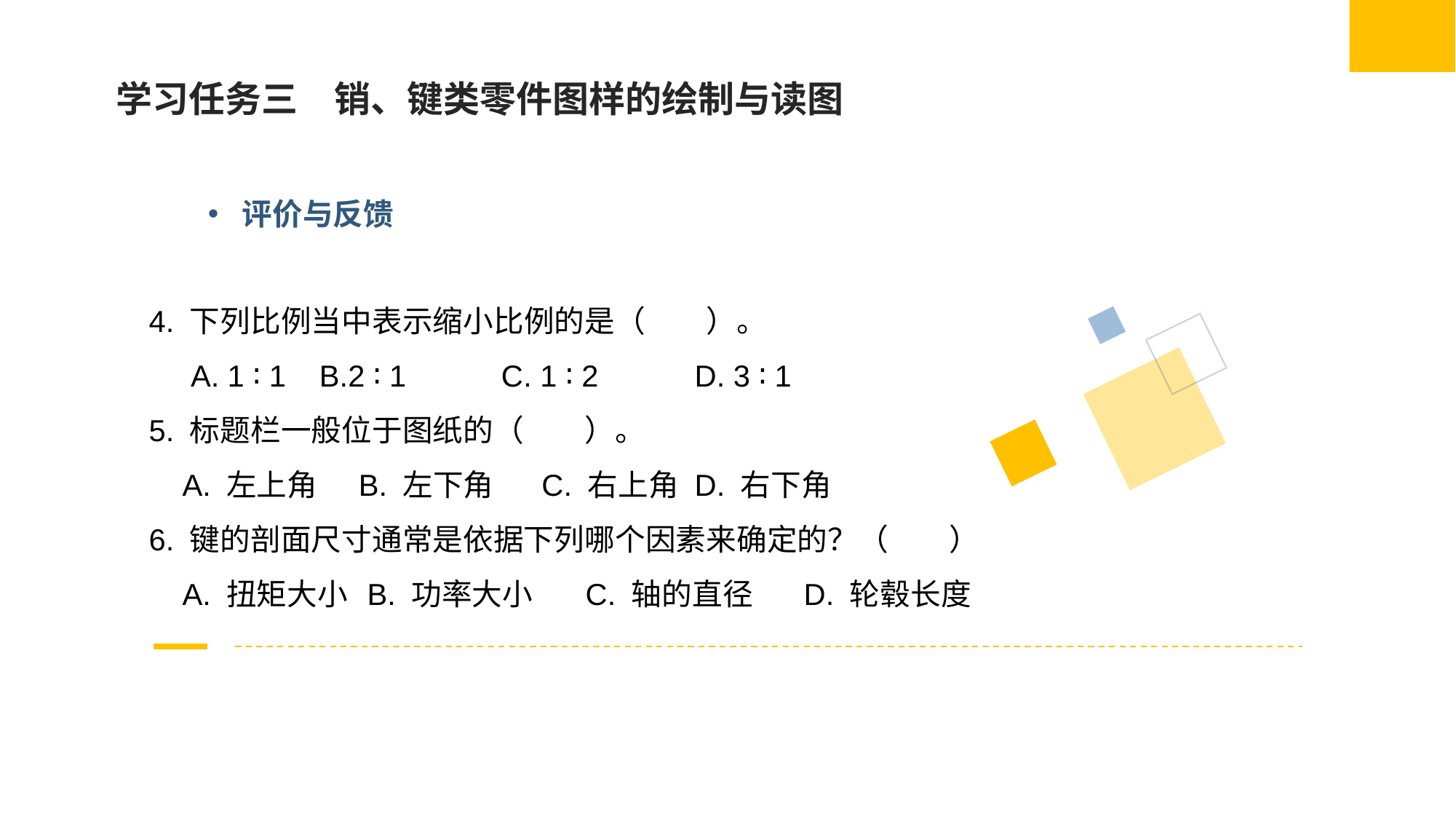

学习任务三　销、键类零件图样的绘制与读图

评价与反馈
4. 下列比例当中表示缩小比例的是（　　）。
     A. 1 ∶ 1    B.2 ∶ 1	   C. 1 ∶ 2	D. 3 ∶ 1
5. 标题栏一般位于图纸的（　　）。
    A. 左上角     B. 左下角      C. 右上角	D. 右下角
6. 键的剖面尺寸通常是依据下列哪个因素来确定的？（　　）
    A. 扭矩大小	B. 功率大小	C. 轴的直径	D. 轮毂长度